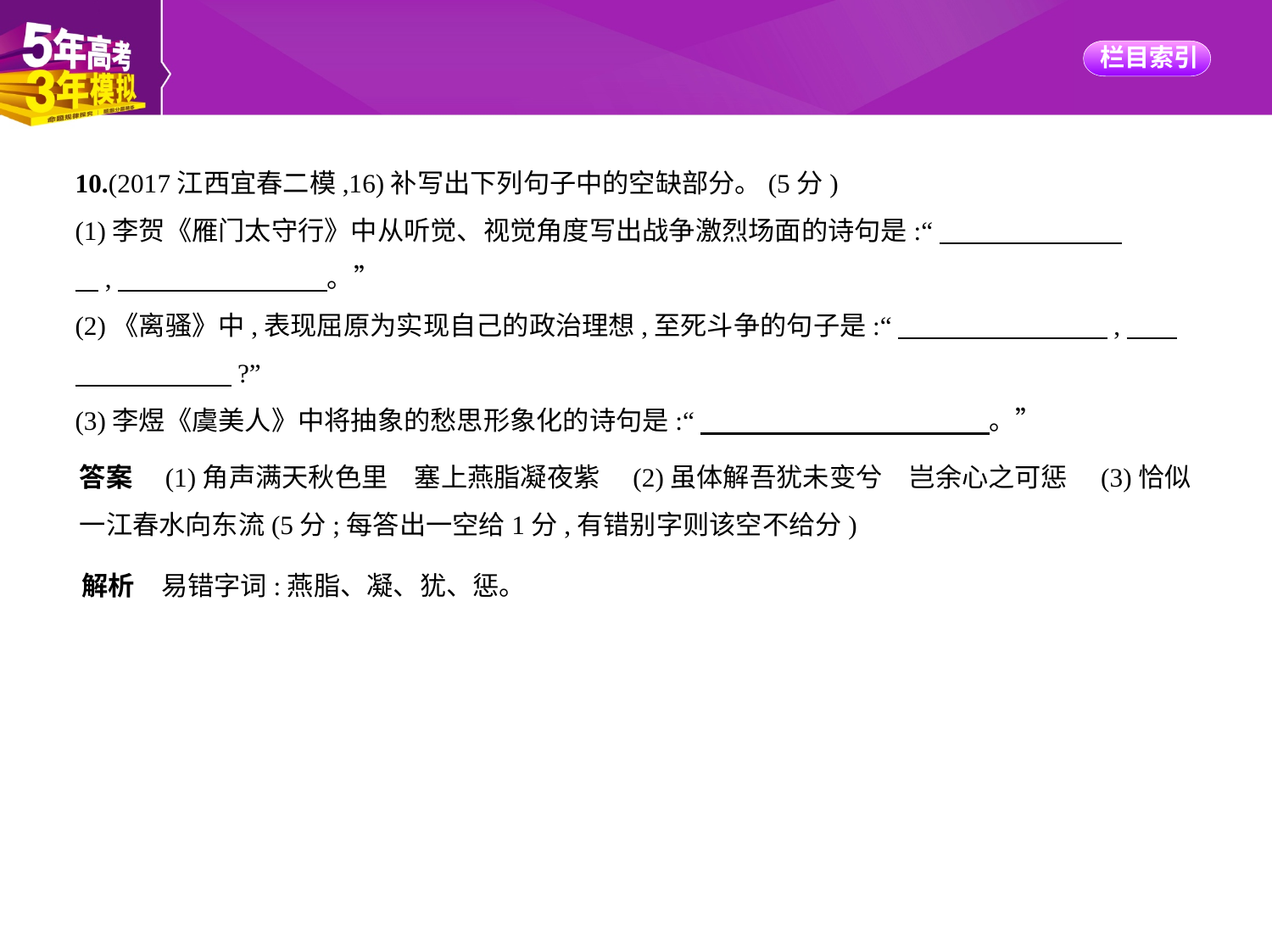

10.(2017江西宜春二模,16)补写出下列句子中的空缺部分。(5分)
(1)李贺《雁门太守行》中从听觉、视觉角度写出战争激烈场面的诗句是:“　　　　　　    
    ,　　　　　　　    。”
(2)《离骚》中,表现屈原为实现自己的政治理想,至死斗争的句子是:“　　　　　　　    ,　    
　　　　　    ?”
(3)李煜《虞美人》中将抽象的愁思形象化的诗句是:“　　　　　　　　　　    。”
答案　(1)角声满天秋色里　塞上燕脂凝夜紫　(2)虽体解吾犹未变兮　岂余心之可惩　(3)恰似
一江春水向东流(5分;每答出一空给1分,有错别字则该空不给分)
解析　易错字词:燕脂、凝、犹、惩。